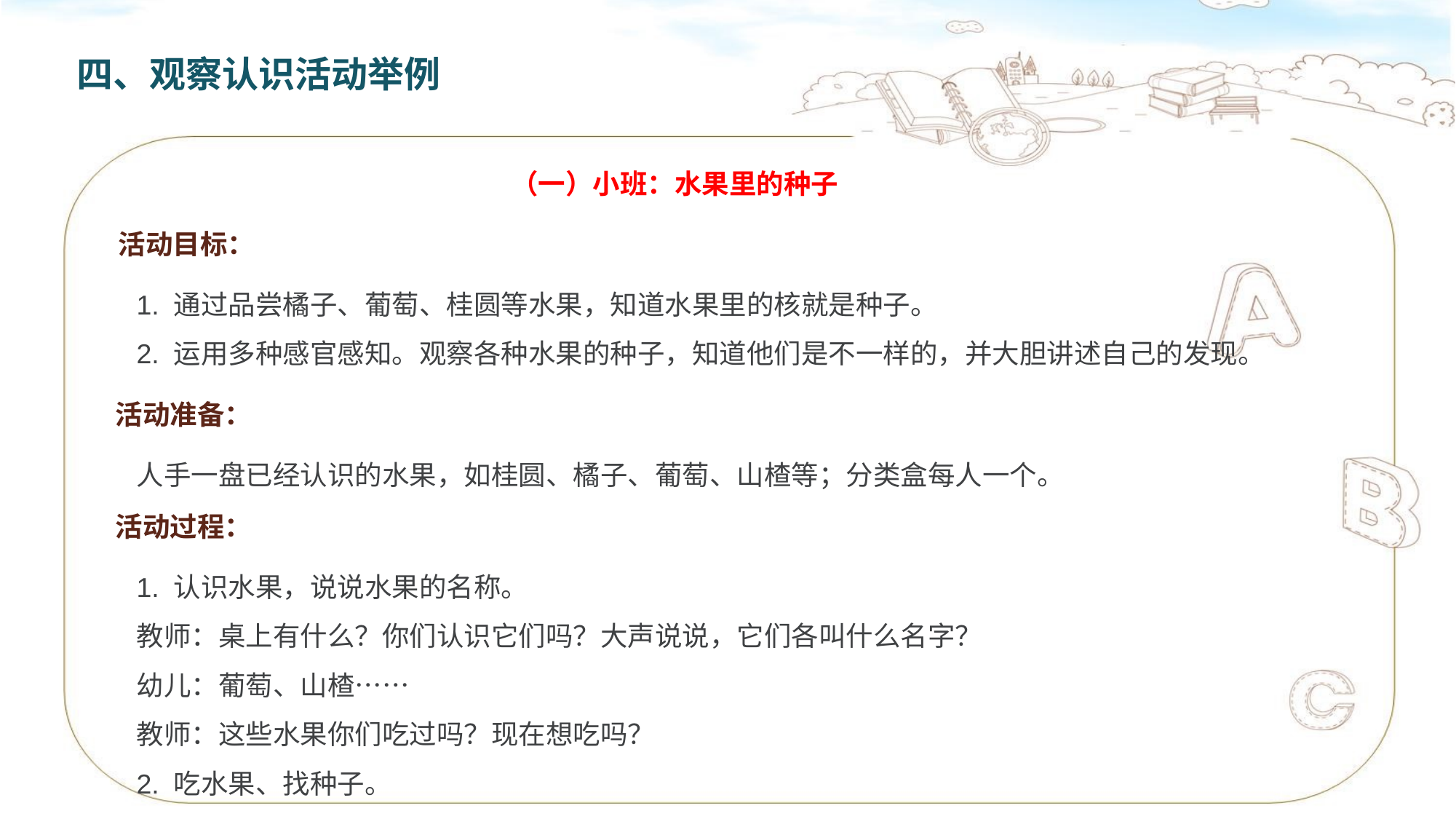

四、观察认识活动举例
（一）小班：水果里的种子
活动目标：
1. 通过品尝橘子、葡萄、桂圆等水果，知道水果里的核就是种子。
2. 运用多种感官感知。观察各种水果的种子，知道他们是不一样的，并大胆讲述自己的发现。
活动准备：
人手一盘已经认识的水果，如桂圆、橘子、葡萄、山楂等；分类盒每人一个。
活动过程：
1. 认识水果，说说水果的名称。
教师：桌上有什么？你们认识它们吗？大声说说，它们各叫什么名字？
幼儿：葡萄、山楂……
教师：这些水果你们吃过吗？现在想吃吗？
2. 吃水果、找种子。